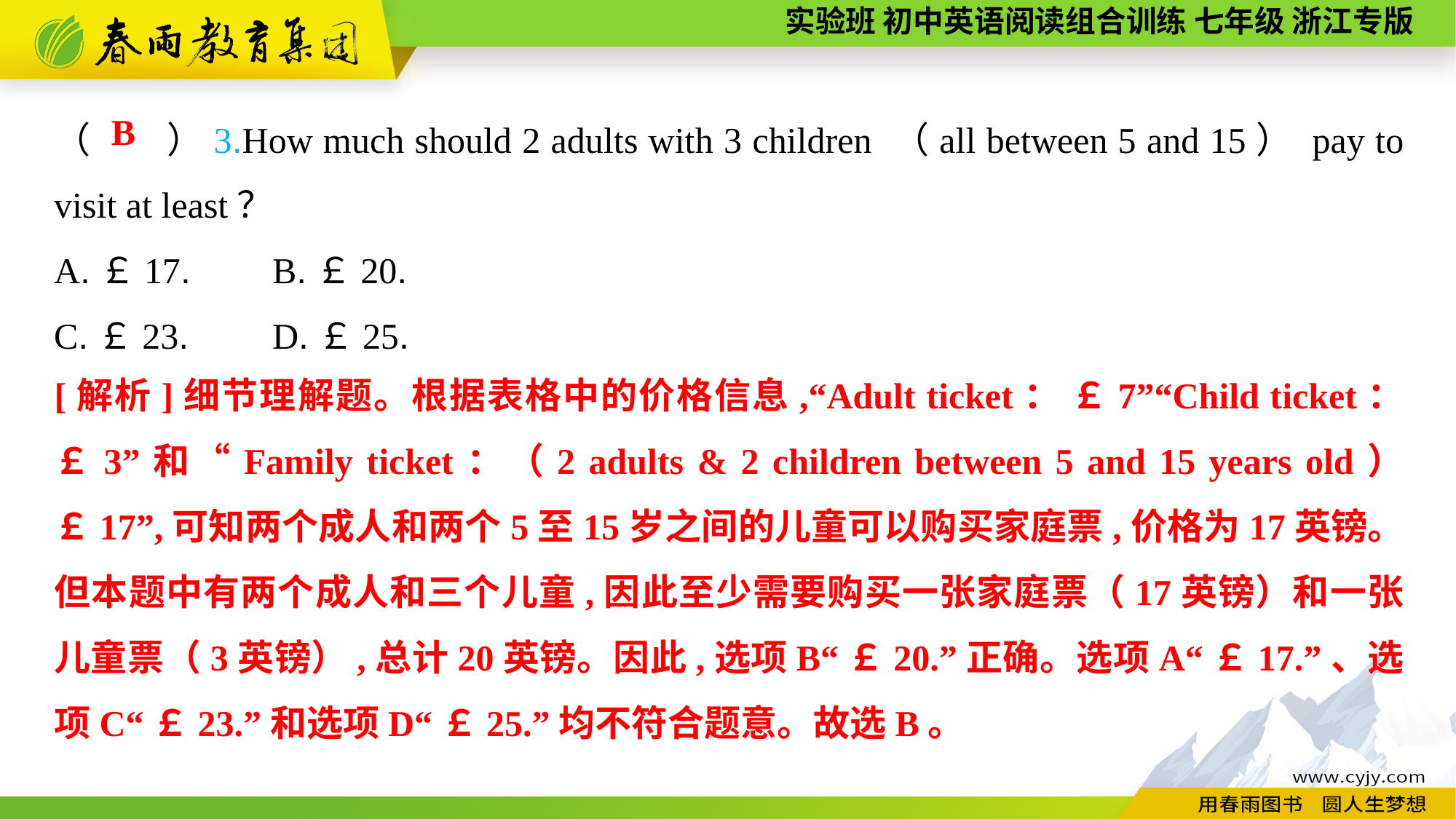

（　　）3.How much should 2 adults with 3 children （all between 5 and 15） pay to visit at least？
A.￡17.	B.￡20.
C.￡23.	D.￡25.
B
[解析]细节理解题。根据表格中的价格信息,“Adult ticket： ￡7”“Child ticket： ￡3”和“Family ticket：（2 adults & 2 children between 5 and 15 years old） ￡17”,可知两个成人和两个5至15岁之间的儿童可以购买家庭票,价格为17英镑。但本题中有两个成人和三个儿童,因此至少需要购买一张家庭票（17英镑）和一张儿童票（3英镑）,总计20英镑。因此,选项B“￡20.”正确。选项A“￡17.”、选项C“￡23.”和选项D“￡25.”均不符合题意。故选B。